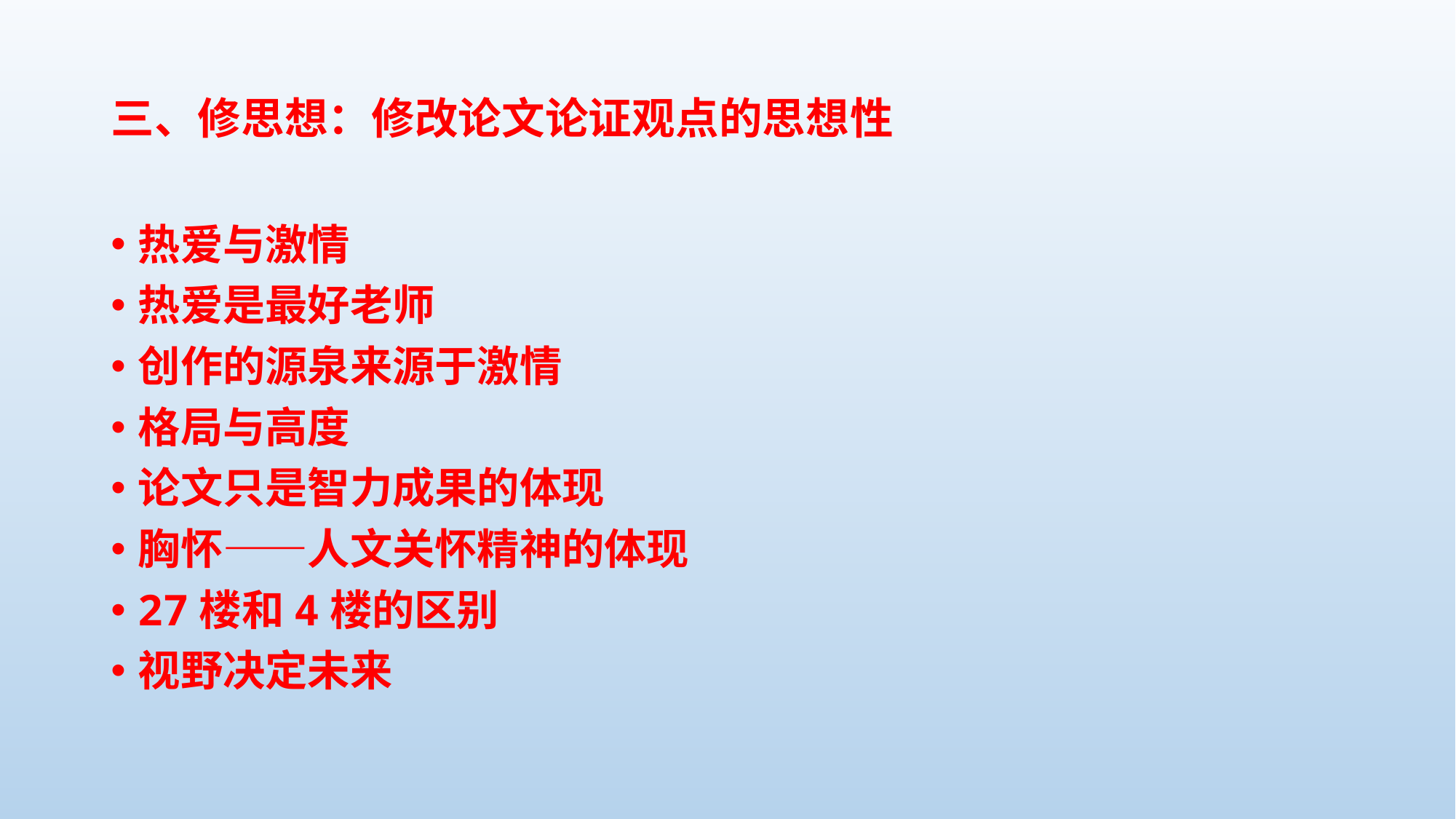

# 三、修思想：修改论文论证观点的思想性
热爱与激情
热爱是最好老师
创作的源泉来源于激情
格局与高度
论文只是智力成果的体现
胸怀——人文关怀精神的体现
27楼和4楼的区别
视野决定未来